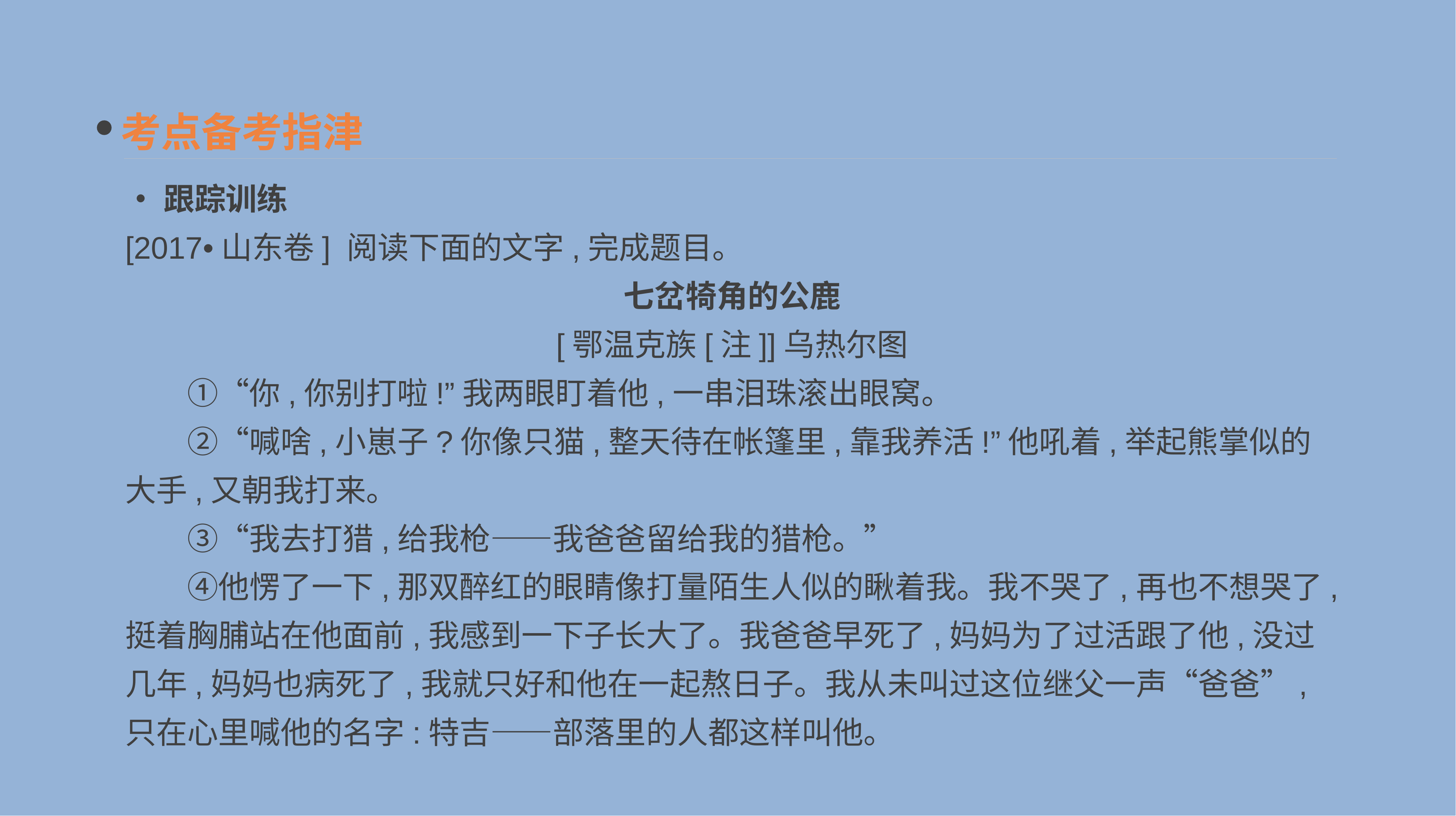

考点备考指津

•跟踪训练
[2017•山东卷] 阅读下面的文字,完成题目。
七岔犄角的公鹿
[鄂温克族[注]]乌热尔图
　　①“你,你别打啦!”我两眼盯着他,一串泪珠滚出眼窝。
　　②“喊啥,小崽子?你像只猫,整天待在帐篷里,靠我养活!”他吼着,举起熊掌似的大手,又朝我打来。
　　③“我去打猎,给我枪——我爸爸留给我的猎枪。”
　　④他愣了一下,那双醉红的眼睛像打量陌生人似的瞅着我。我不哭了,再也不想哭了,挺着胸脯站在他面前,我感到一下子长大了。我爸爸早死了,妈妈为了过活跟了他,没过几年,妈妈也病死了,我就只好和他在一起熬日子。我从未叫过这位继父一声“爸爸”,只在心里喊他的名字:特吉——部落里的人都这样叫他。